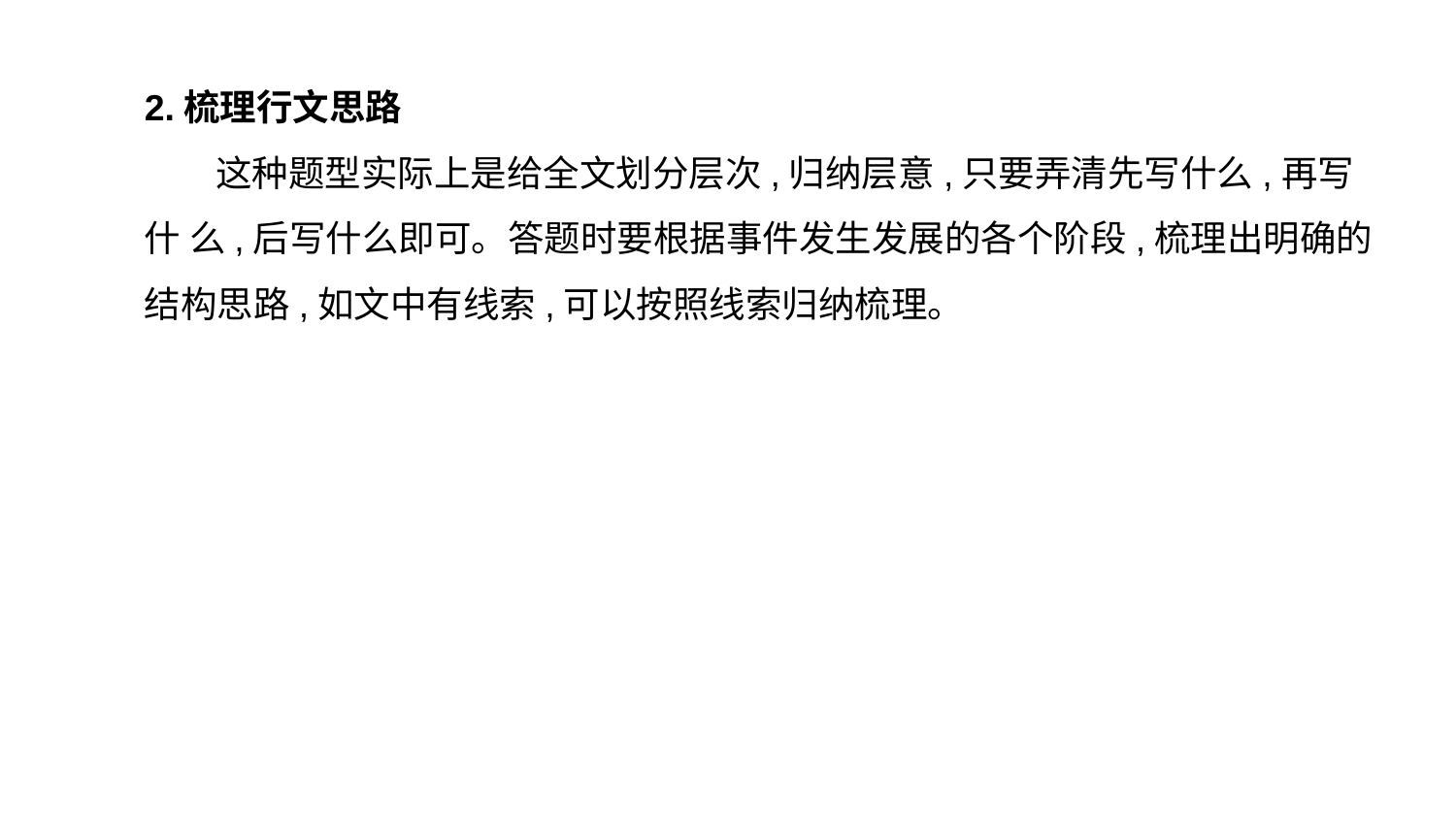

2.梳理行文思路
这种题型实际上是给全文划分层次,归纳层意,只要弄清先写什么,再写什 么,后写什么即可。答题时要根据事件发生发展的各个阶段,梳理出明确的结构思路,如文中有线索,可以按照线索归纳梳理。